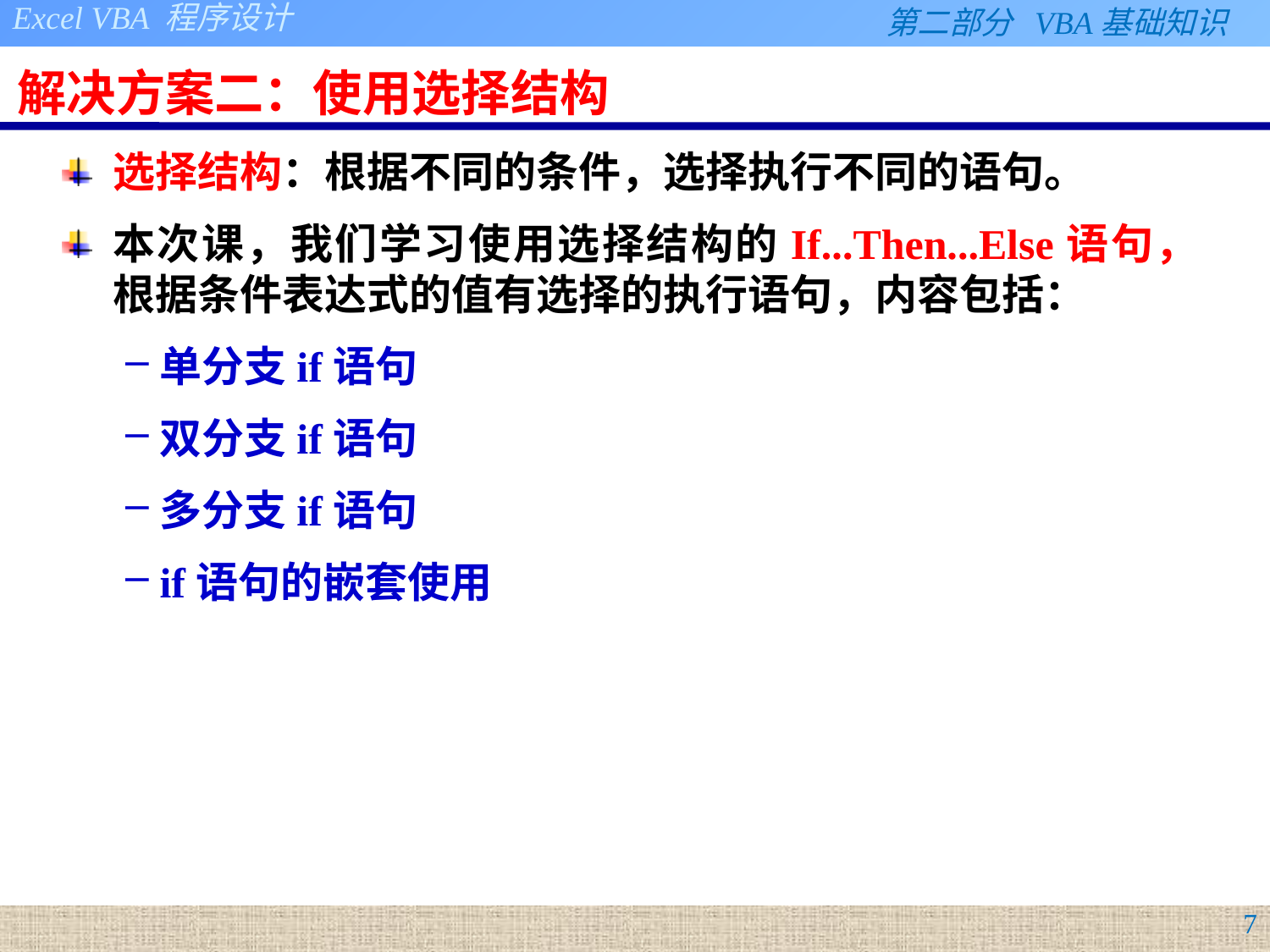

# 解决方案二：使用选择结构
选择结构：根据不同的条件，选择执行不同的语句。
本次课，我们学习使用选择结构的If...Then...Else语句，根据条件表达式的值有选择的执行语句，内容包括：
单分支if语句
双分支if语句
多分支if语句
if语句的嵌套使用